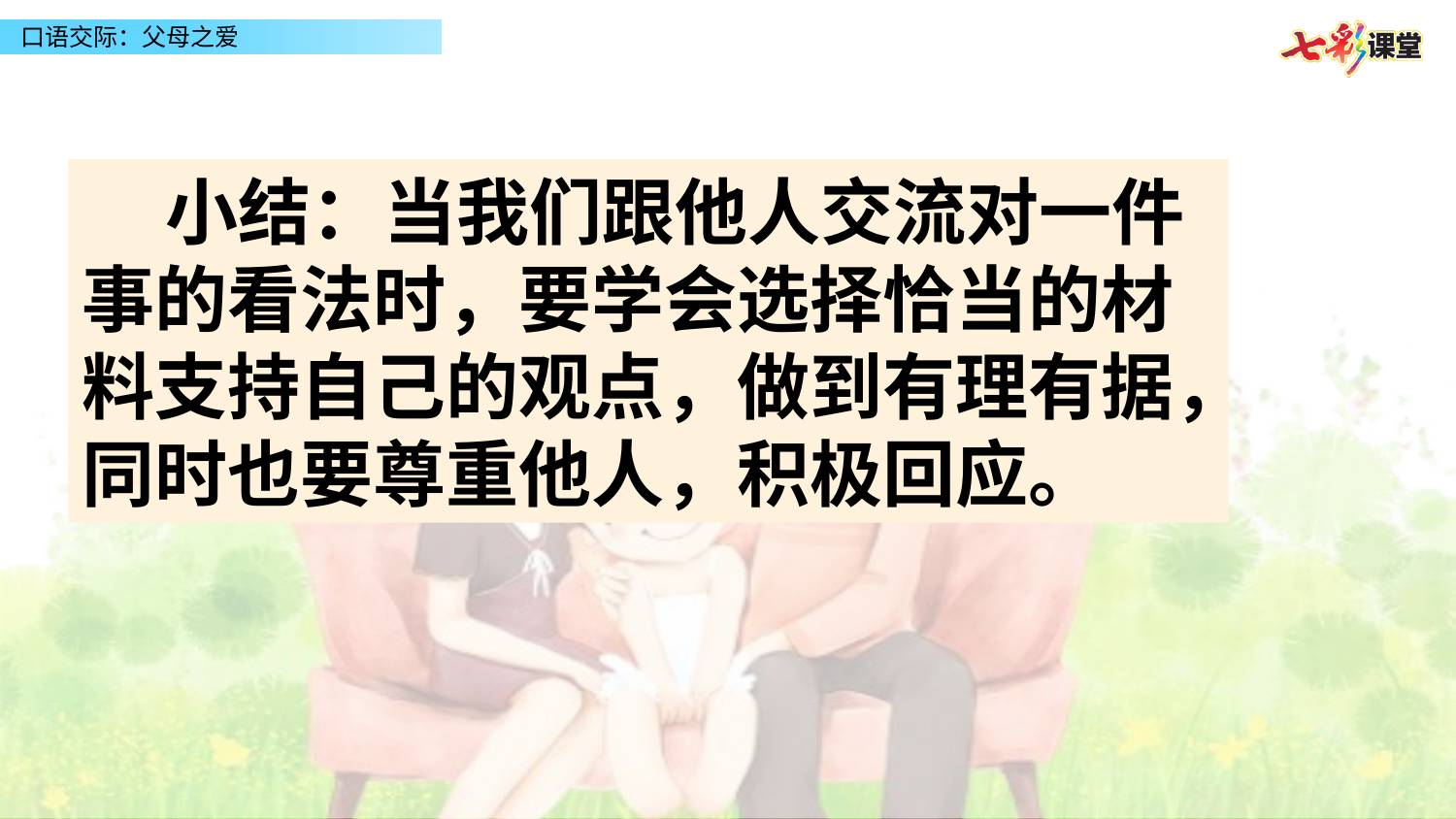

小结：当我们跟他人交流对一件事的看法时，要学会选择恰当的材料支持自己的观点，做到有理有据，同时也要尊重他人，积极回应。